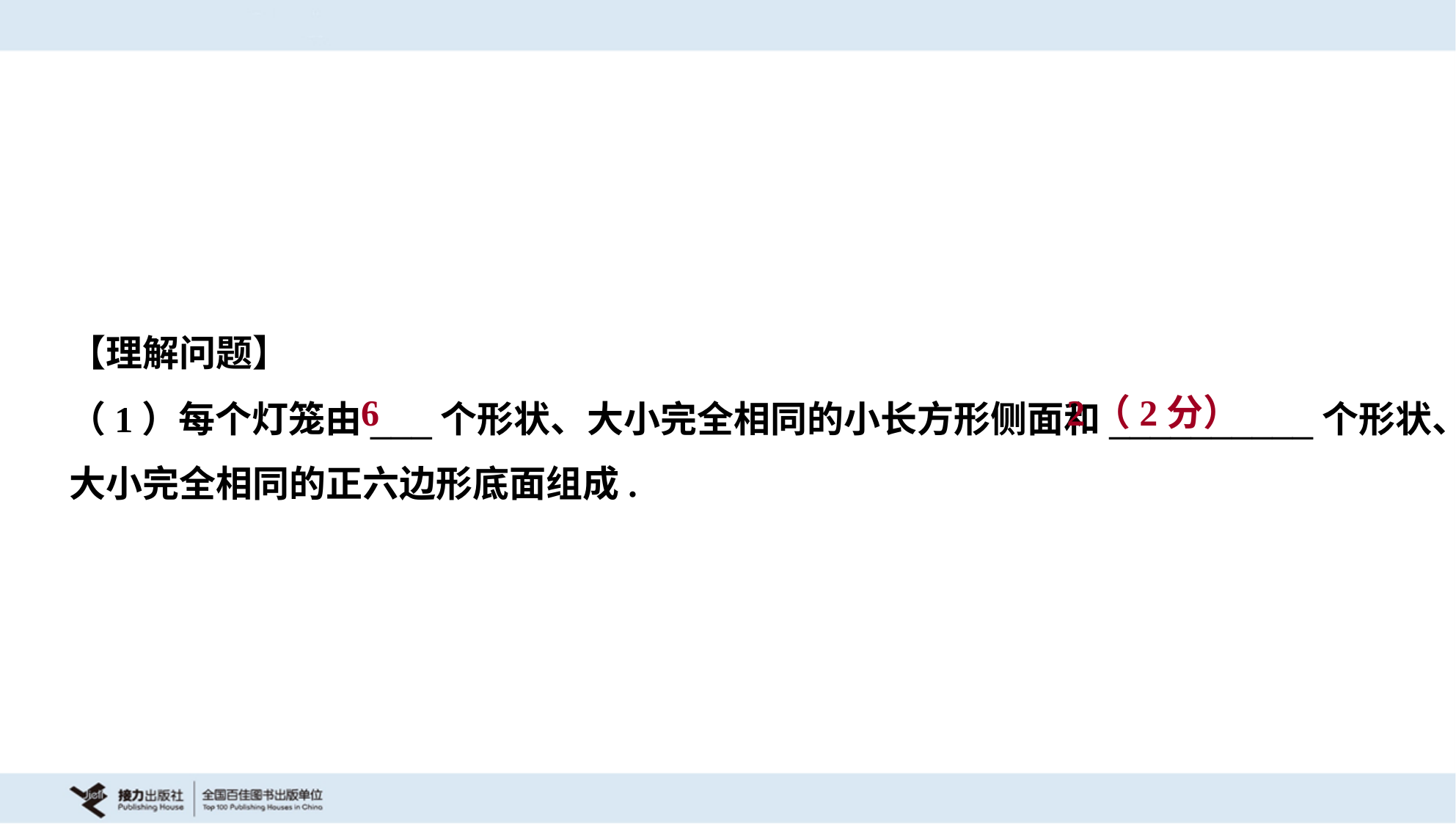

【理解问题】
6
2（2分）
（1）每个灯笼由___个形状、大小完全相同的小长方形侧面和__________个形状、
大小完全相同的正六边形底面组成.